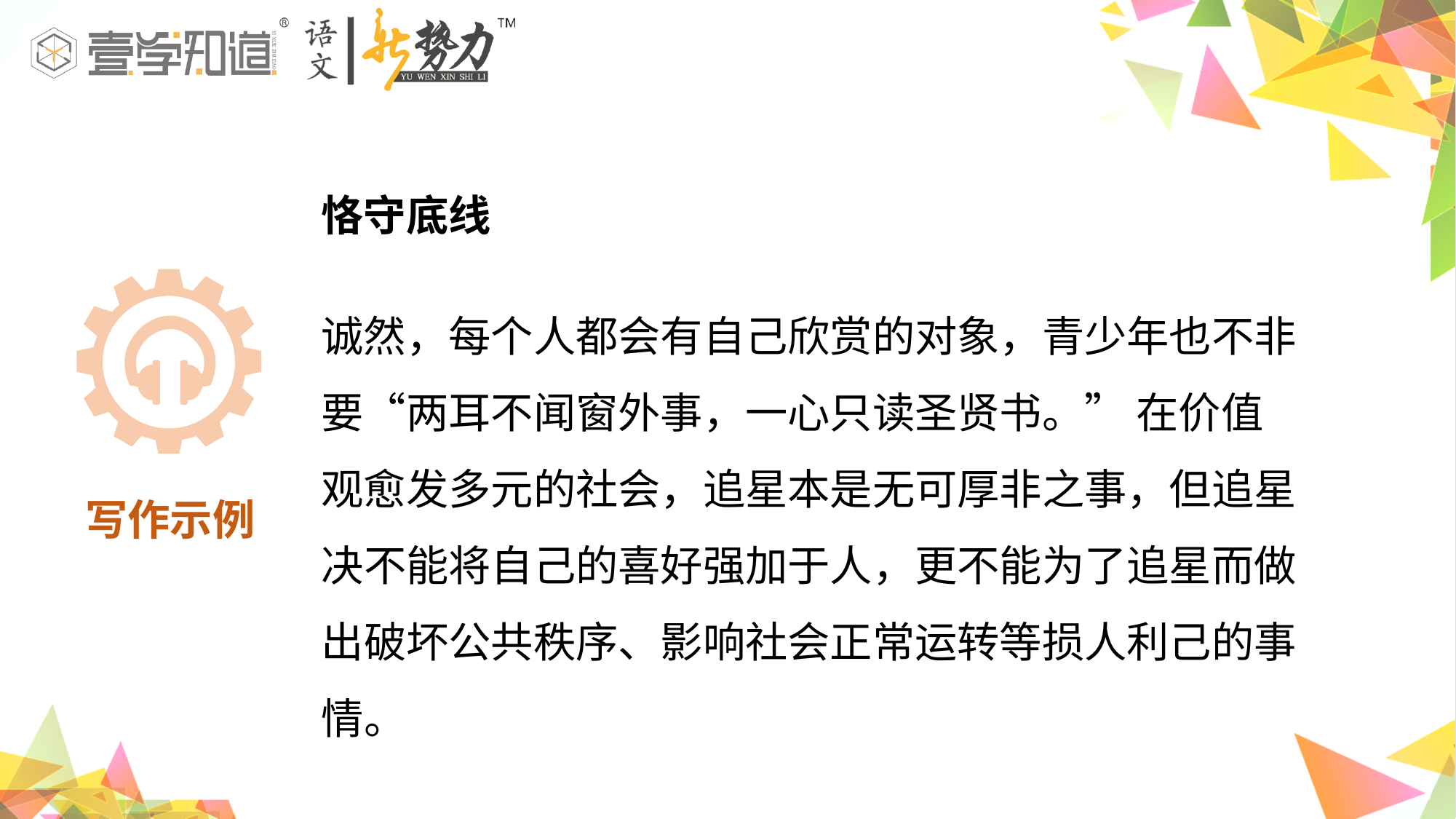

恪守底线

诚然，每个人都会有自己欣赏的对象，青少年也不非要“两耳不闻窗外事，一心只读圣贤书。” 在价值观愈发多元的社会，追星本是无可厚非之事，但追星决不能将自己的喜好强加于人，更不能为了追星而做出破坏公共秩序、影响社会正常运转等损人利己的事情。

写作示例